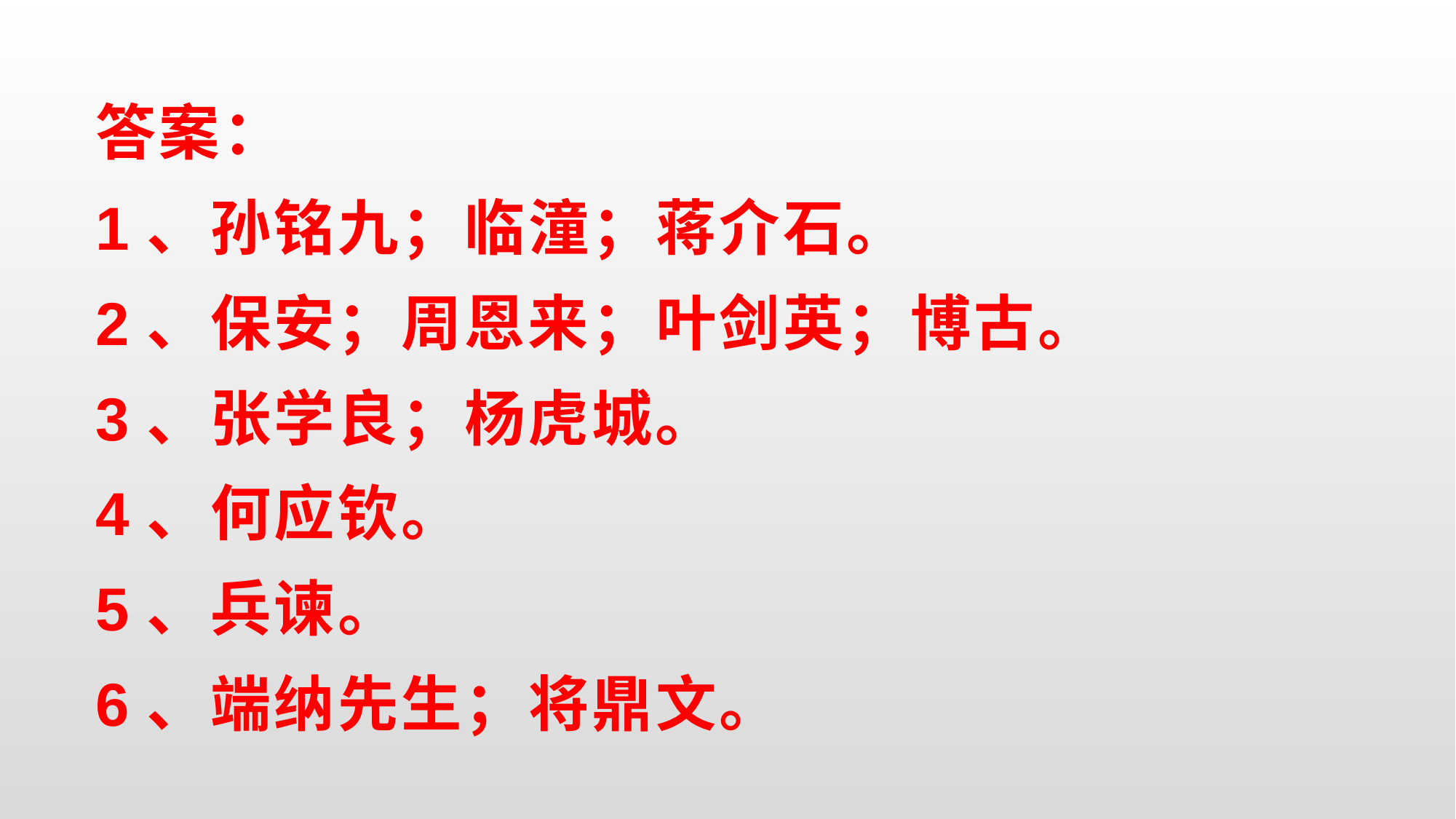

答案：
1、孙铭九；临潼；蒋介石。
2、保安；周恩来；叶剑英；博古。
3、张学良；杨虎城。
4、何应钦。
5、兵谏。
6、端纳先生；将鼎文。